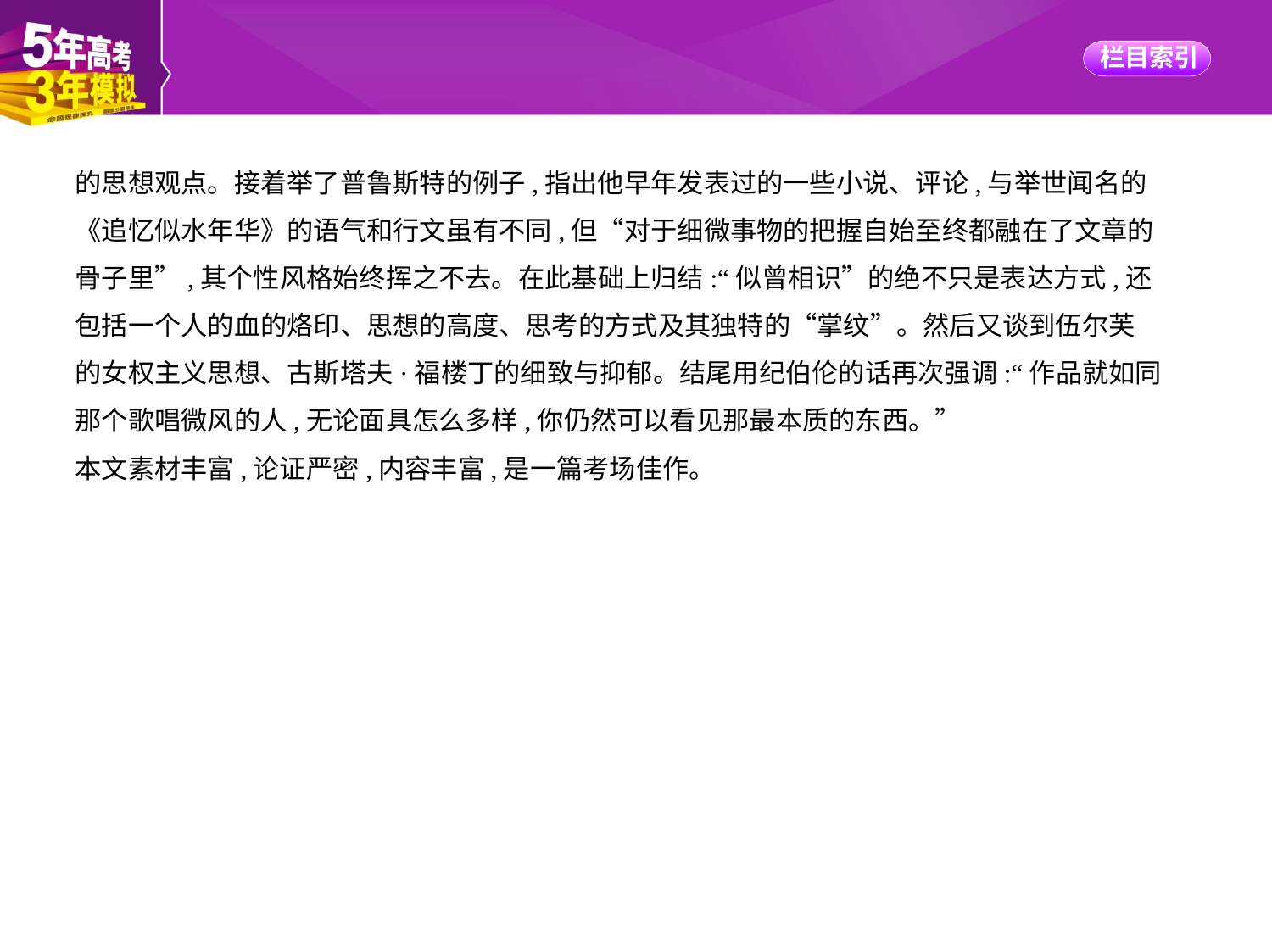

的思想观点。接着举了普鲁斯特的例子,指出他早年发表过的一些小说、评论,与举世闻名的
《追忆似水年华》的语气和行文虽有不同,但“对于细微事物的把握自始至终都融在了文章的
骨子里”,其个性风格始终挥之不去。在此基础上归结:“似曾相识”的绝不只是表达方式,还
包括一个人的血的烙印、思想的高度、思考的方式及其独特的“掌纹”。然后又谈到伍尔芙
的女权主义思想、古斯塔夫·福楼丁的细致与抑郁。结尾用纪伯伦的话再次强调:“作品就如同
那个歌唱微风的人,无论面具怎么多样,你仍然可以看见那最本质的东西。”
本文素材丰富,论证严密,内容丰富,是一篇考场佳作。